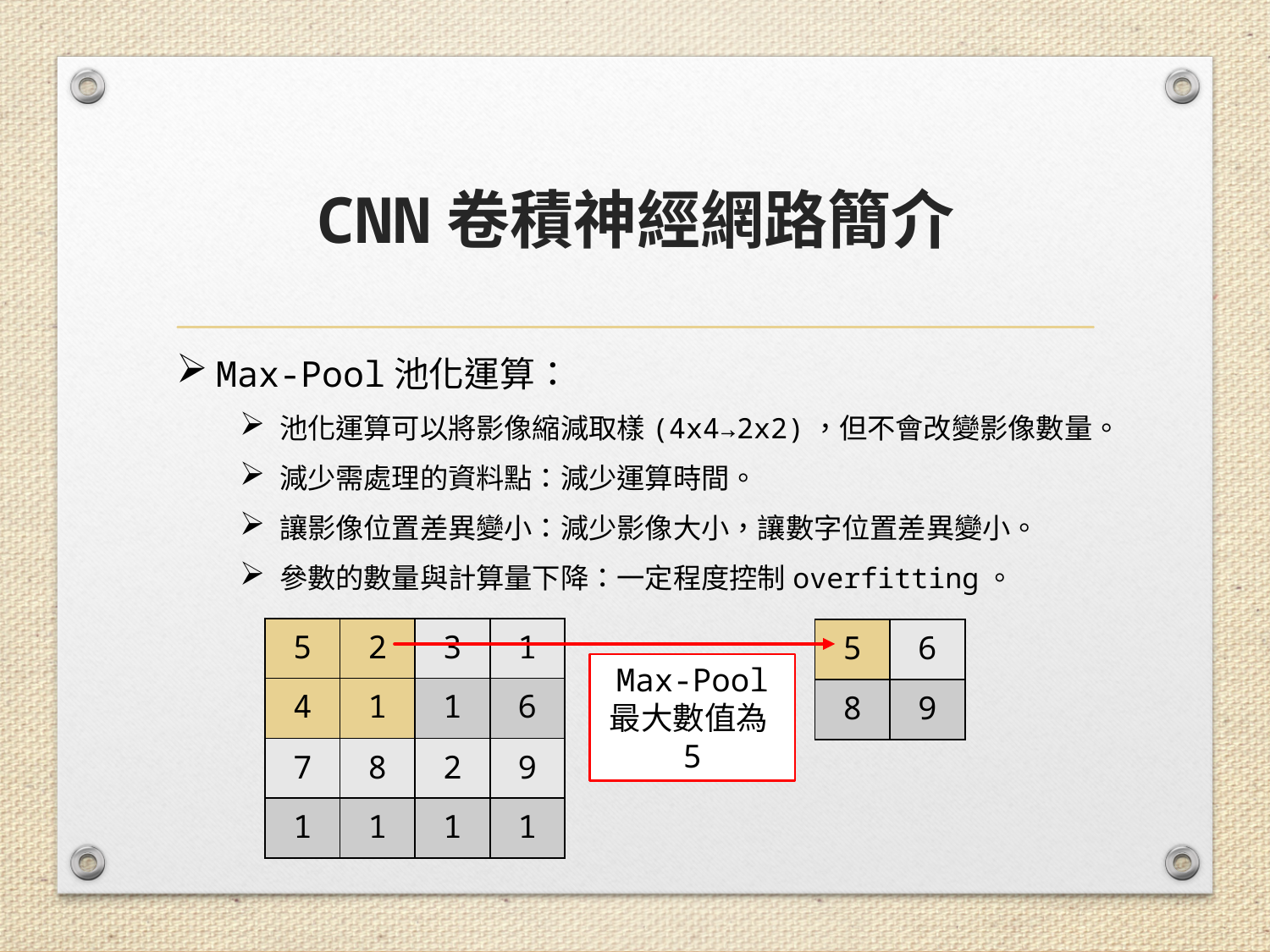

# CNN卷積神經網路簡介
Max-Pool池化運算：
池化運算可以將影像縮減取樣(4x4→2x2)，但不會改變影像數量。
減少需處理的資料點：減少運算時間。
讓影像位置差異變小：減少影像大小，讓數字位置差異變小。
參數的數量與計算量下降：一定程度控制overfitting。

| 5 | 2 | 3 | 1 |
| --- | --- | --- | --- |
| 4 | 1 | 1 | 6 |
| 7 | 8 | 2 | 9 |
| 1 | 1 | 1 | 1 |
| 5 | 6 |
| --- | --- |
| 8 | 9 |
Max-Pool
最大數值為5